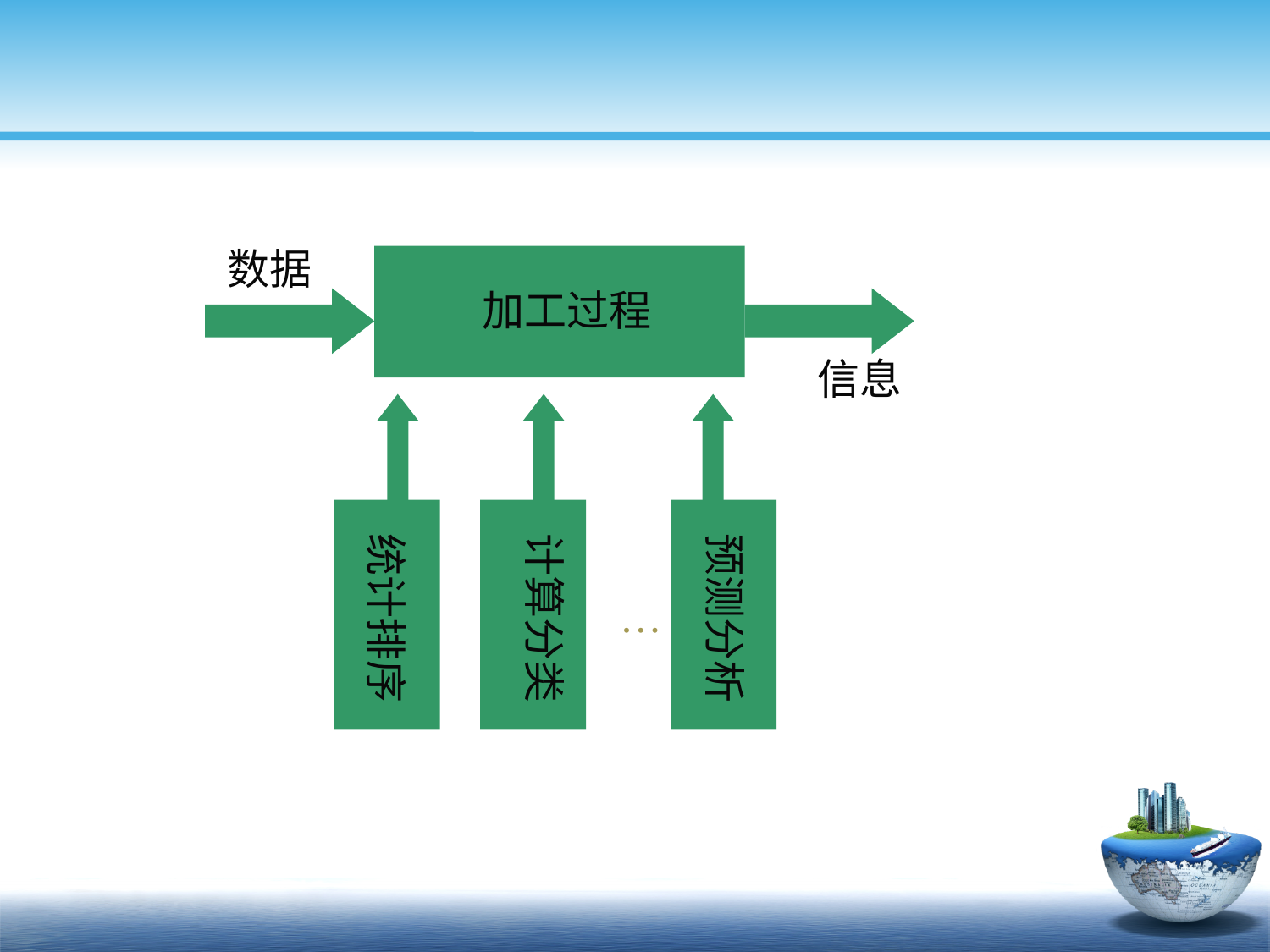

数据

加工过程

信息

统计排序
计算分类
预测分析
…